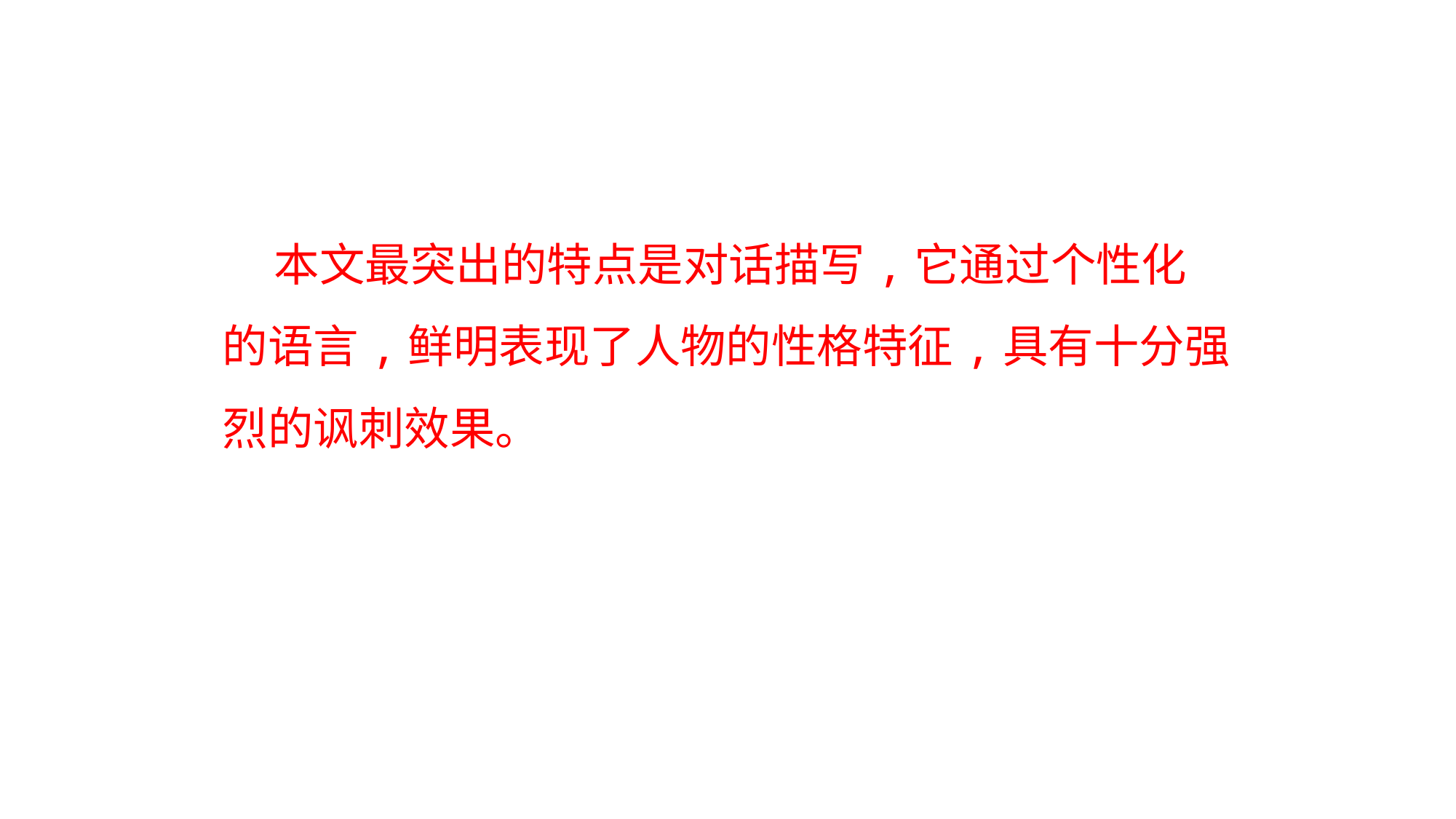

本文最突出的特点是对话描写,它通过个性化的语言,鲜明表现了人物的性格特征,具有十分强烈的讽刺效果。